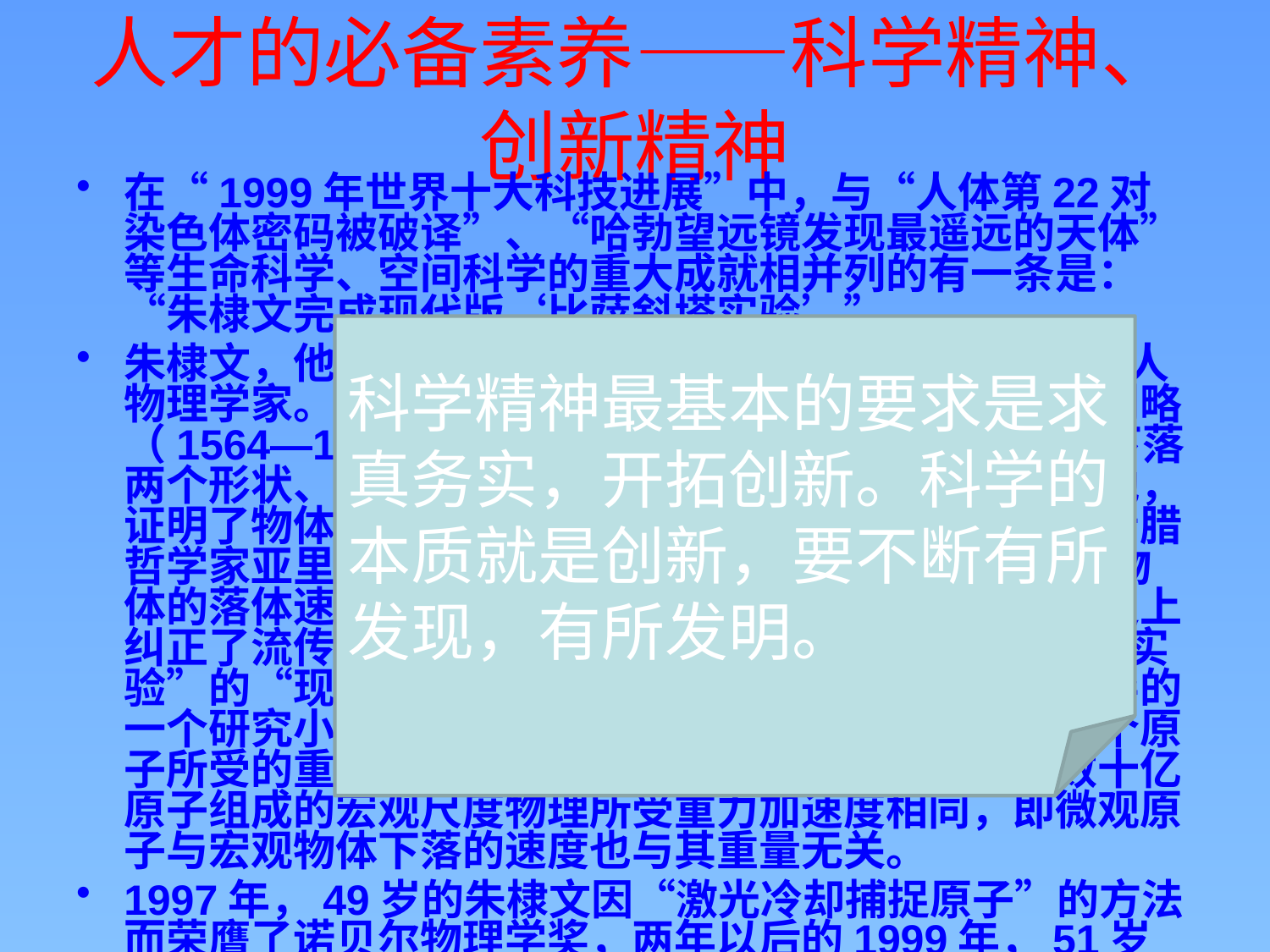

人才的必备素养——科学精神、创新精神
在“1999年世界十大科技进展”中，与“人体第22对染色体密码被破译”、“哈勃望远镜发现最遥远的天体”等生命科学、空间科学的重大成就相并列的有一条是：“朱棣文完成现代版‘比萨斜塔实验’”。
朱棣文，他就是1997年诺贝尔物理学奖得主、美籍华人物理学家。“比萨斜塔实验”是指意大利物理学家伽利略（1564—1642）在400年前通过从比萨斜塔上自由下落两个形状、大小相同但重量不同的物体，结果同时落地，证明了物体下落的速度与其重量无关，从而推翻了古希腊哲学家亚里斯多德（公元前384—前322）关于“重物体的落体速度快于轻物体”的错误理论，成为在科学史上纠正了流传近2000年的谬误的著名实验。“比萨斜塔实验”的“现代版”则是指朱棣文在美国斯坦福大学领导的一个研究小组，通过“坠落”原子而精确测算出了单个原子所受的重力加速度，并发现这一重力加速度与由数十亿原子组成的宏观尺度物理所受重力加速度相同，即微观原子与宏观物体下落的速度也与其重量无关。
1997年，49岁的朱棣文因“激光冷却捕捉原子”的方法而荣膺了诺贝尔物理学奖，两年以后的1999年，51岁的朱棣文又取得了领先世界的重大科学成就，是什么原因使他能在短时间里一而再地在尖端科技前沿领域出成果呢？
科学精神最基本的要求是求真务实，开拓创新。科学的本质就是创新，要不断有所发现，有所发明。